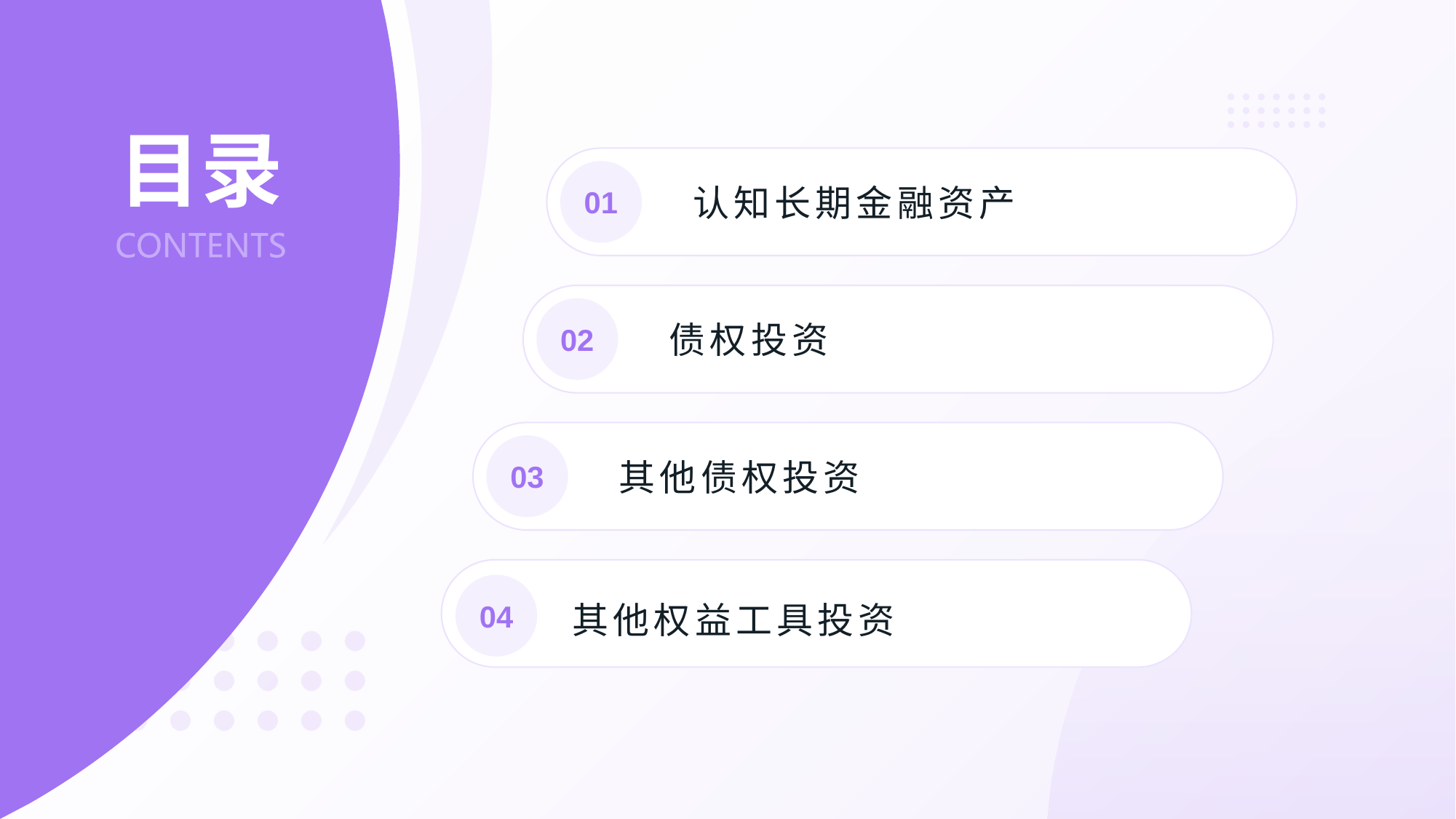

# 目录

01
认知长期金融资产

02
债权投资

03
其他债权投资

04
其他权益工具投资